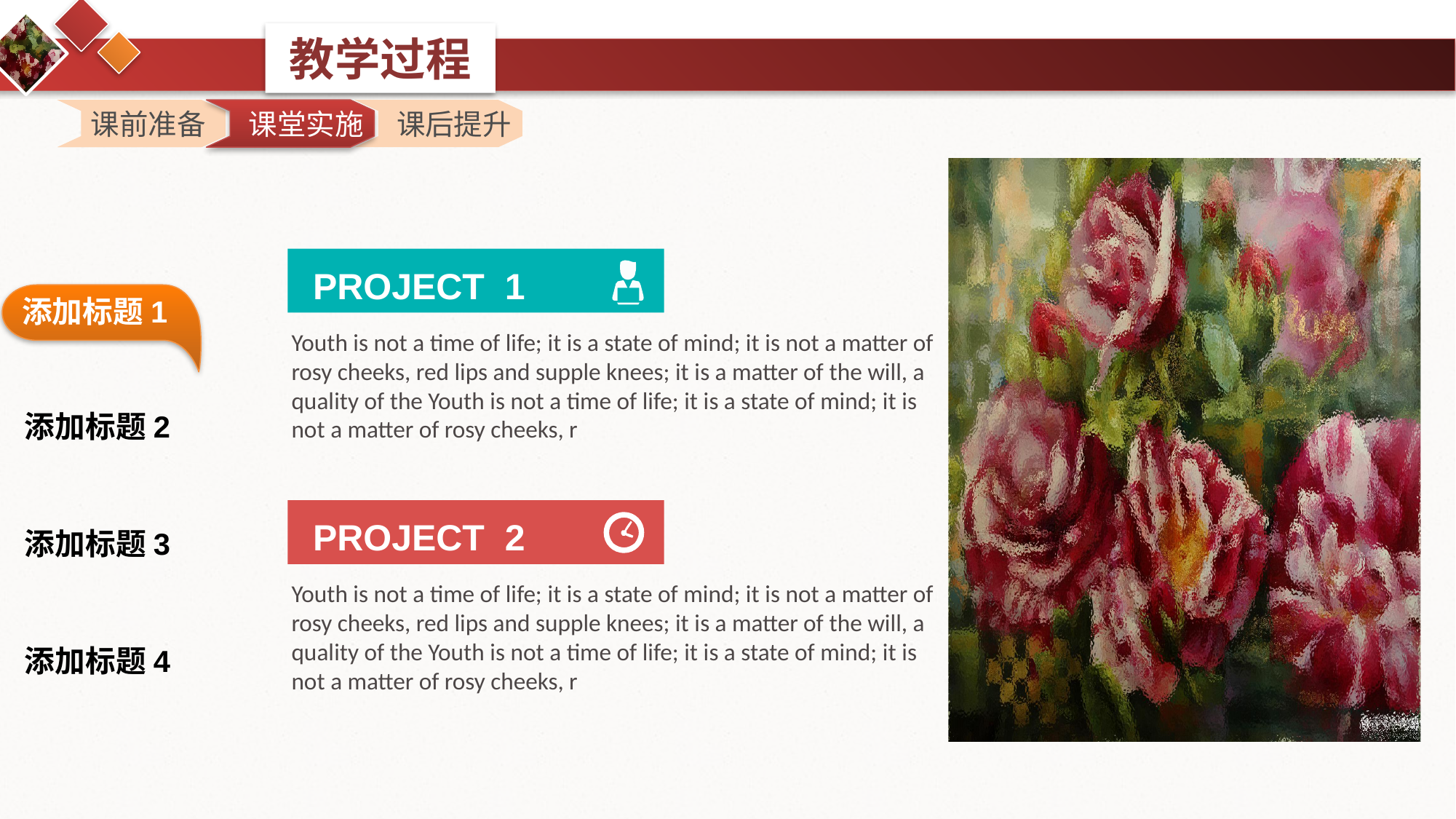

课前准备
 课前准备
 课堂实施
课堂实施
课堂实施
课后提升

PROJECT  1

添加标题1
添加标题1

背景阅读
Youth is not a time of life; it is a state of mind; it is not a matter of rosy cheeks, red lips and supple knees; it is a matter of the will, a quality of the Youth is not a time of life; it is a state of mind; it is not a matter of rosy cheeks, r
添加标题2

PROJECT  2

添加标题3
Youth is not a time of life; it is a state of mind; it is not a matter of rosy cheeks, red lips and supple knees; it is a matter of the will, a quality of the Youth is not a time of life; it is a state of mind; it is not a matter of rosy cheeks, r
添加标题4